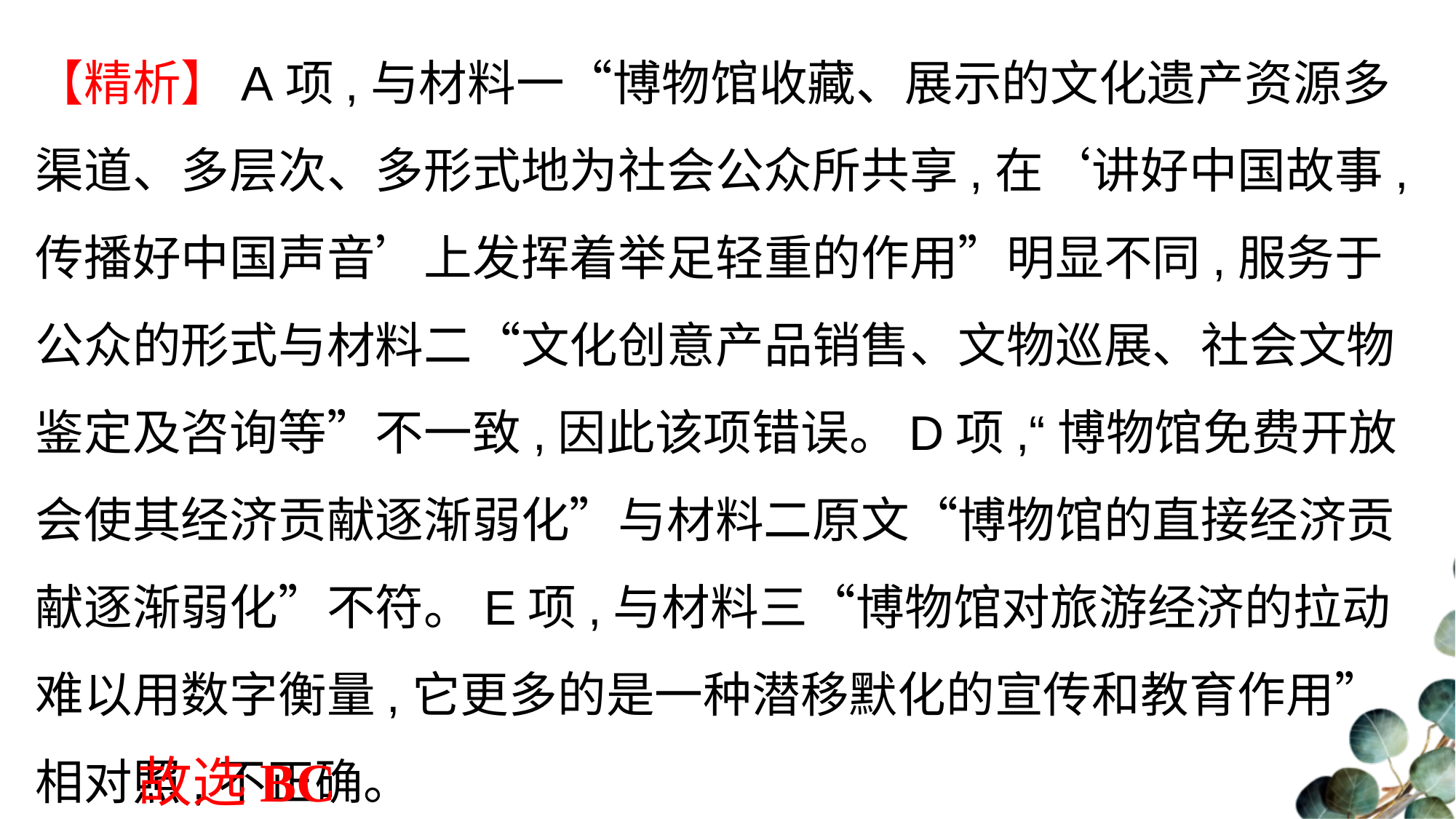

【精析】A项,与材料一“博物馆收藏、展示的文化遗产资源多渠道、多层次、多形式地为社会公众所共享,在‘讲好中国故事,传播好中国声音’上发挥着举足轻重的作用”明显不同,服务于公众的形式与材料二“文化创意产品销售、文物巡展、社会文物鉴定及咨询等”不一致,因此该项错误。D项,“博物馆免费开放会使其经济贡献逐渐弱化”与材料二原文“博物馆的直接经济贡献逐渐弱化”不符。E项,与材料三“博物馆对旅游经济的拉动难以用数字衡量,它更多的是一种潜移默化的宣传和教育作用”相对照,不正确。
故选BC